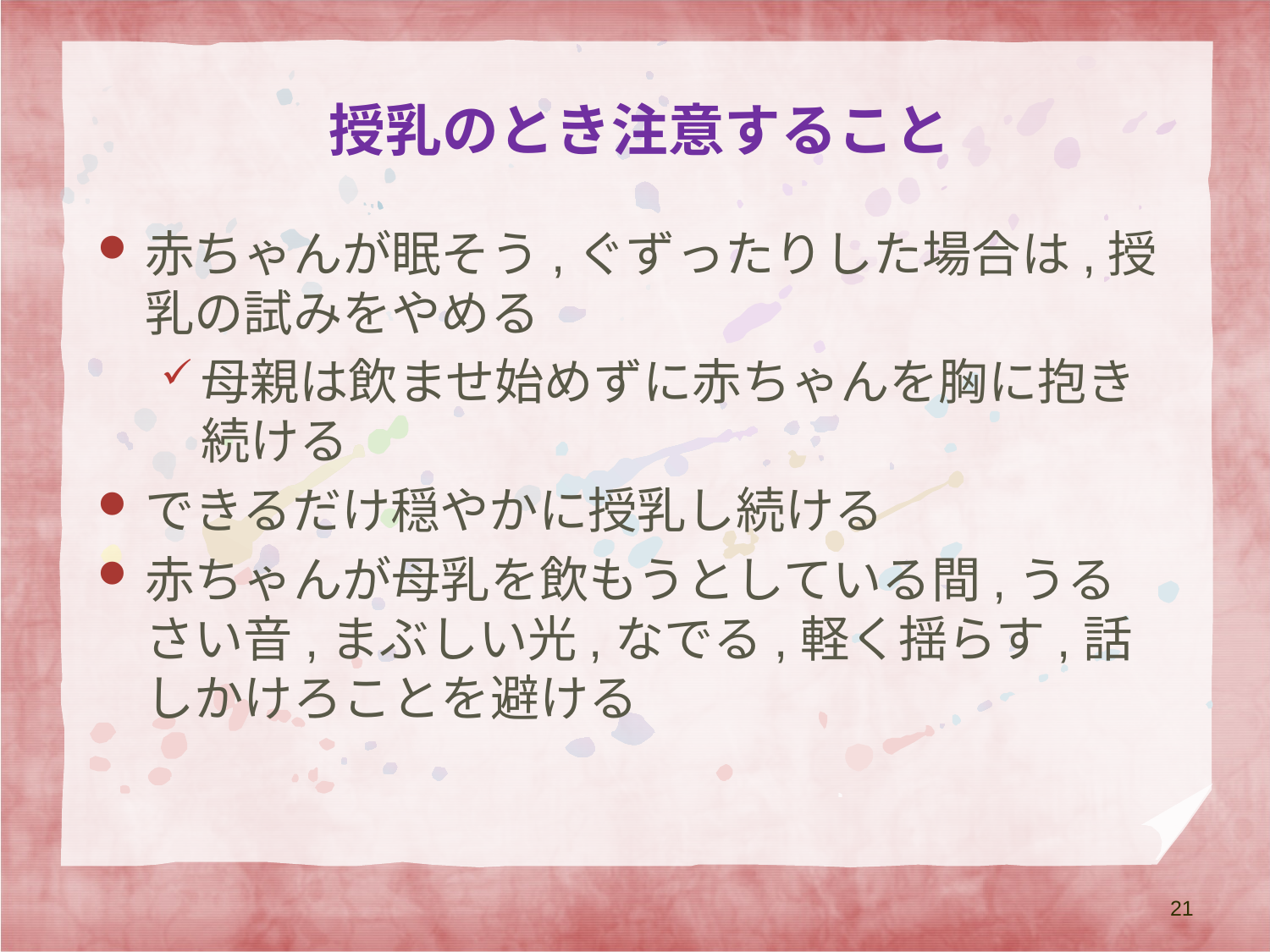

# 授乳のとき注意すること
赤ちゃんが眠そう,ぐずったりした場合は,授乳の試みをやめる
母親は飲ませ始めずに赤ちゃんを胸に抱き続ける
できるだけ穏やかに授乳し続ける
赤ちゃんが母乳を飲もうとしている間,うるさい音,まぶしい光,なでる,軽く揺らす,話しかけろことを避ける

21